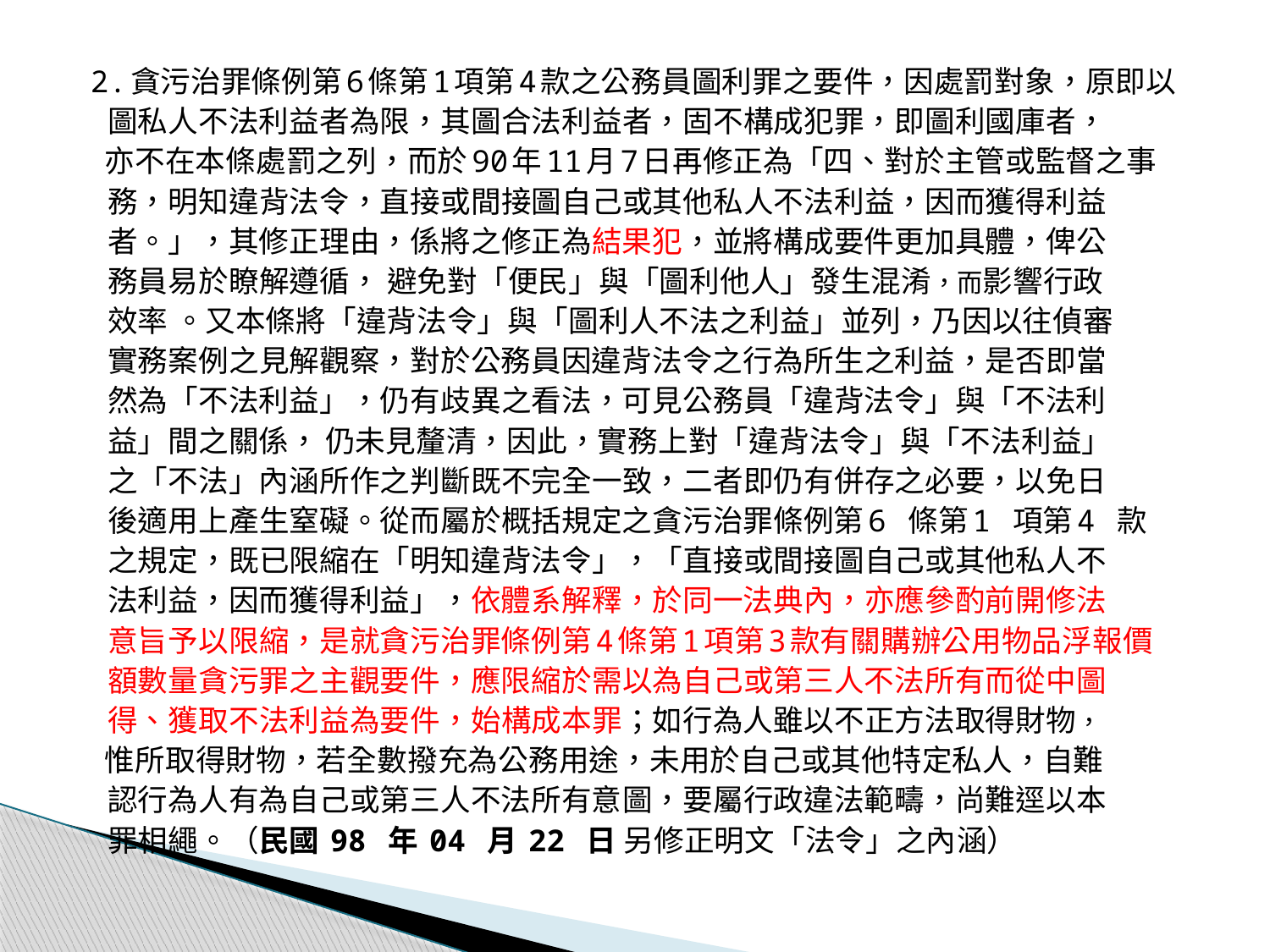

2.貪污治罪條例第6條第1項第4款之公務員圖利罪之要件，因處罰對象，原即以
  圖私人不法利益者為限，其圖合法利益者，固不構成犯罪，即圖利國庫者，
  亦不在本條處罰之列，而於90年11月7日再修正為「四、對於主管或監督之事
  務，明知違背法令，直接或間接圖自己或其他私人不法利益，因而獲得利益
  者。」，其修正理由，係將之修正為結果犯，並將構成要件更加具體，俾公
  務員易於瞭解遵循， 避免對「便民」與「圖利他人」發生混淆，而影響行政
  效率 。又本條將「違背法令」與「圖利人不法之利益」並列，乃因以往偵審
  實務案例之見解觀察，對於公務員因違背法令之行為所生之利益，是否即當
  然為「不法利益」，仍有歧異之看法，可見公務員「違背法令」與「不法利
  益」間之關係， 仍未見釐清，因此，實務上對「違背法令」與「不法利益」
  之「不法」內涵所作之判斷既不完全一致，二者即仍有併存之必要，以免日
  後適用上產生窒礙。從而屬於概括規定之貪污治罪條例第6 條第1 項第4 款
  之規定，既已限縮在「明知違背法令」，「直接或間接圖自己或其他私人不
  法利益，因而獲得利益」，依體系解釋，於同一法典內，亦應參酌前開修法
  意旨予以限縮，是就貪污治罪條例第4條第1項第3款有關購辦公用物品浮報價
  額數量貪污罪之主觀要件，應限縮於需以為自己或第三人不法所有而從中圖
  得、獲取不法利益為要件，始構成本罪；如行為人雖以不正方法取得財物，
  惟所取得財物，若全數撥充為公務用途，未用於自己或其他特定私人，自難
  認行為人有為自己或第三人不法所有意圖，要屬行政違法範疇，尚難逕以本
  罪相繩。（民國 98 年 04 月 22 日 另修正明文「法令」之內涵）